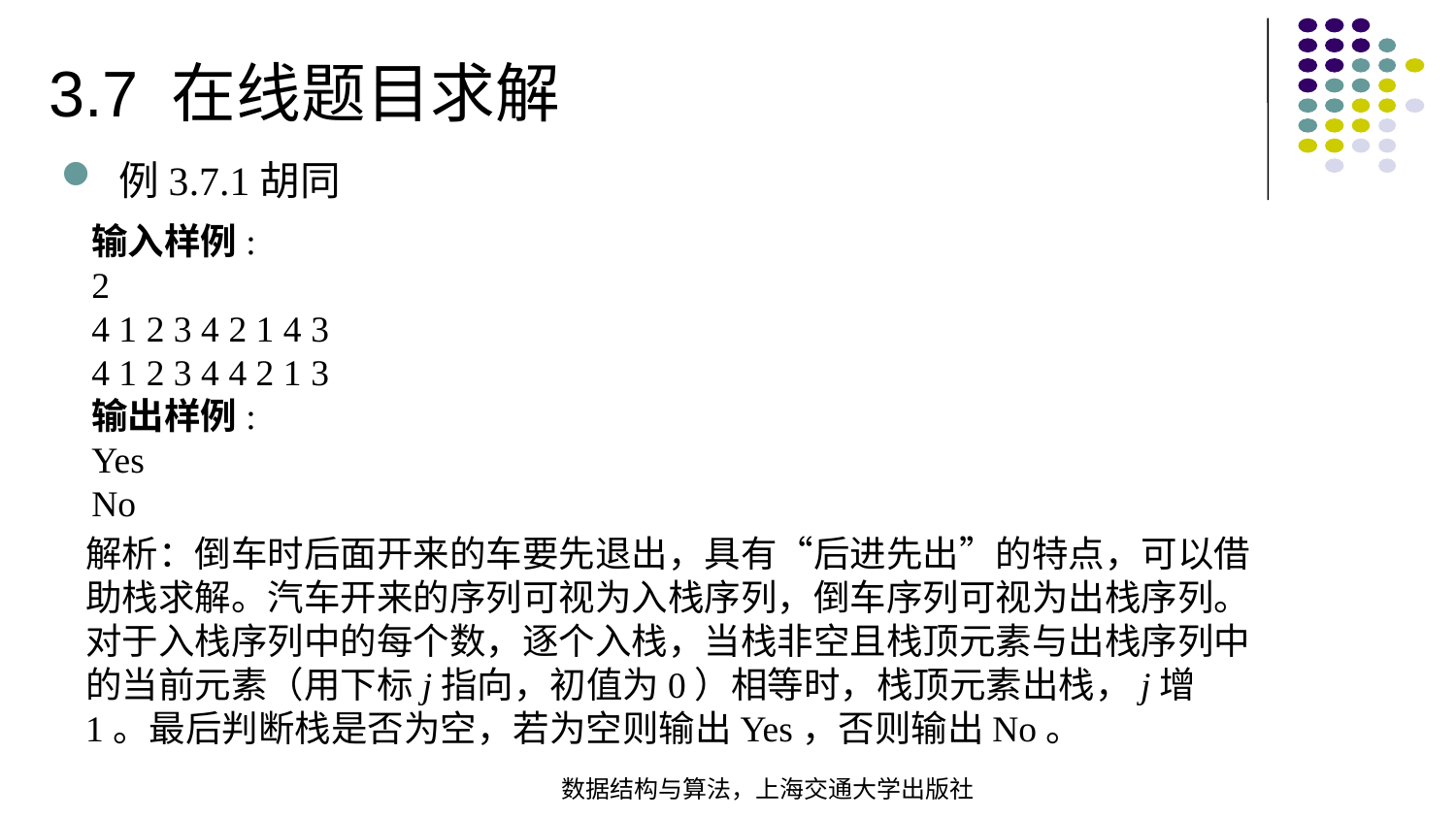

3.7 在线题目求解
例3.7.1胡同
输入样例:
2
4 1 2 3 4 2 1 4 3
4 1 2 3 4 4 2 1 3
输出样例:
Yes
No
解析：倒车时后面开来的车要先退出，具有“后进先出”的特点，可以借助栈求解。汽车开来的序列可视为入栈序列，倒车序列可视为出栈序列。对于入栈序列中的每个数，逐个入栈，当栈非空且栈顶元素与出栈序列中的当前元素（用下标j指向，初值为0）相等时，栈顶元素出栈，j增1。最后判断栈是否为空，若为空则输出Yes，否则输出No。